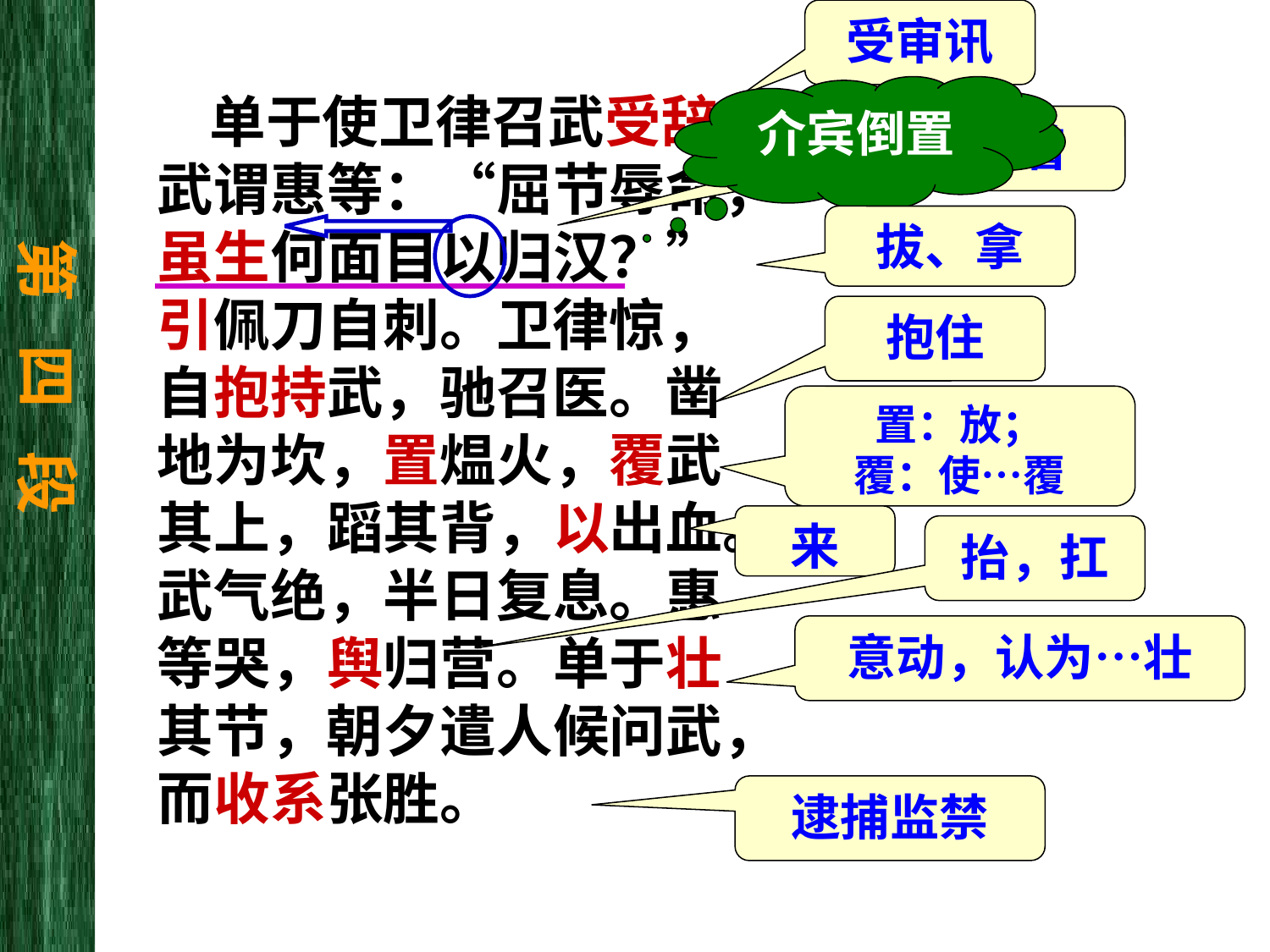

受审讯
介宾倒置
   单于使卫律召武受辞。武谓惠等：“屈节辱命，虽生何面目以归汉？”引佩刀自刺。卫律惊，自抱持武，驰召医。凿地为坎，置煴火，覆武其上，蹈其背，以出血。武气绝，半日复息。惠等哭，舆归营。单于壮其节，朝夕遣人候问武，而收系张胜。
即使活着
拔、拿

第   四   段

抱住
置：放；
覆：使…覆
来
抬，扛
意动，认为…壮
逮捕监禁